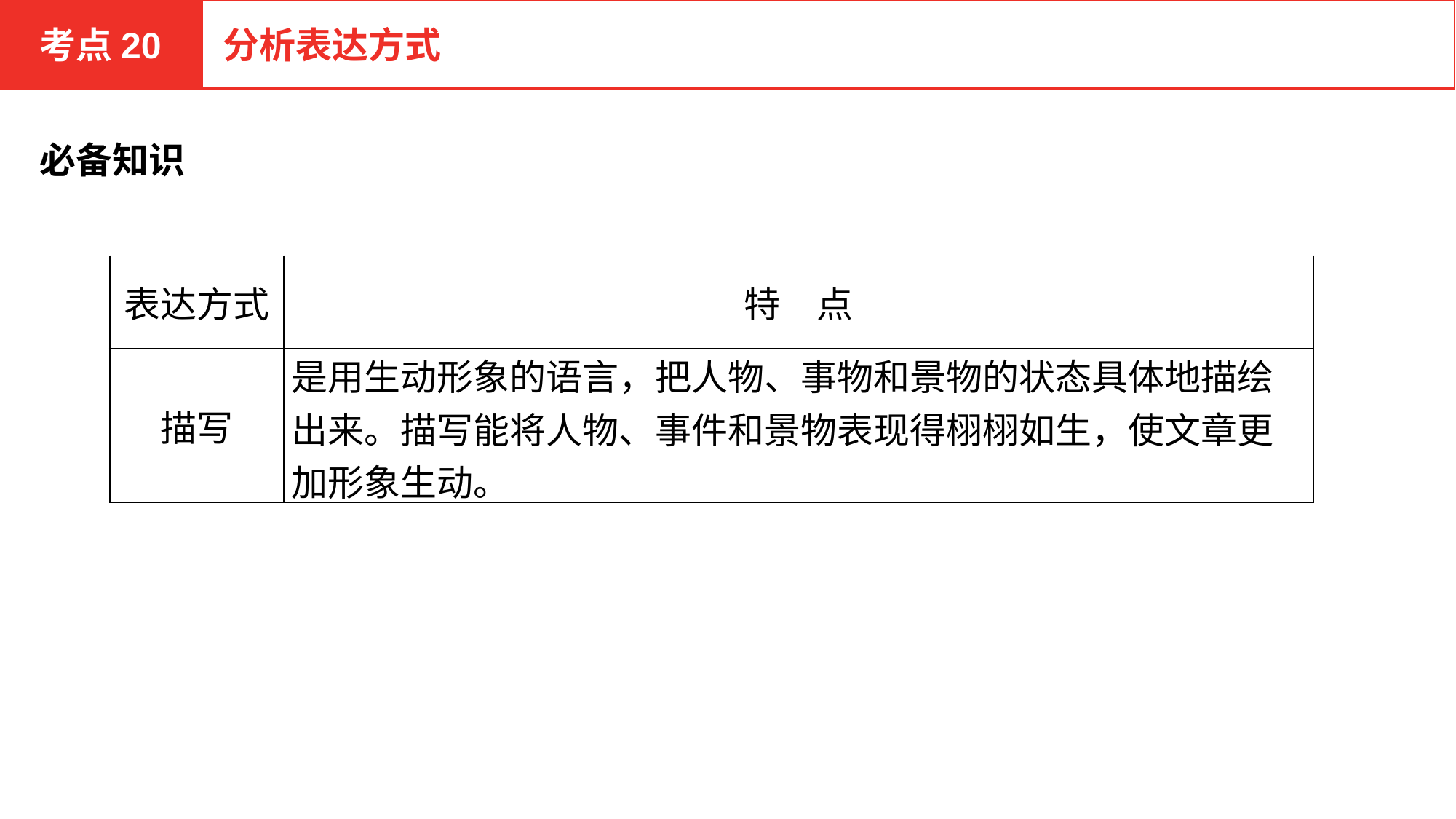

考点20
分析表达方式
必备知识
| 表达方式 | 特　点 |
| --- | --- |
| 描写 | 是用生动形象的语言，把人物、事物和景物的状态具体地描绘出来。描写能将人物、事件和景物表现得栩栩如生，使文章更加形象生动。 |